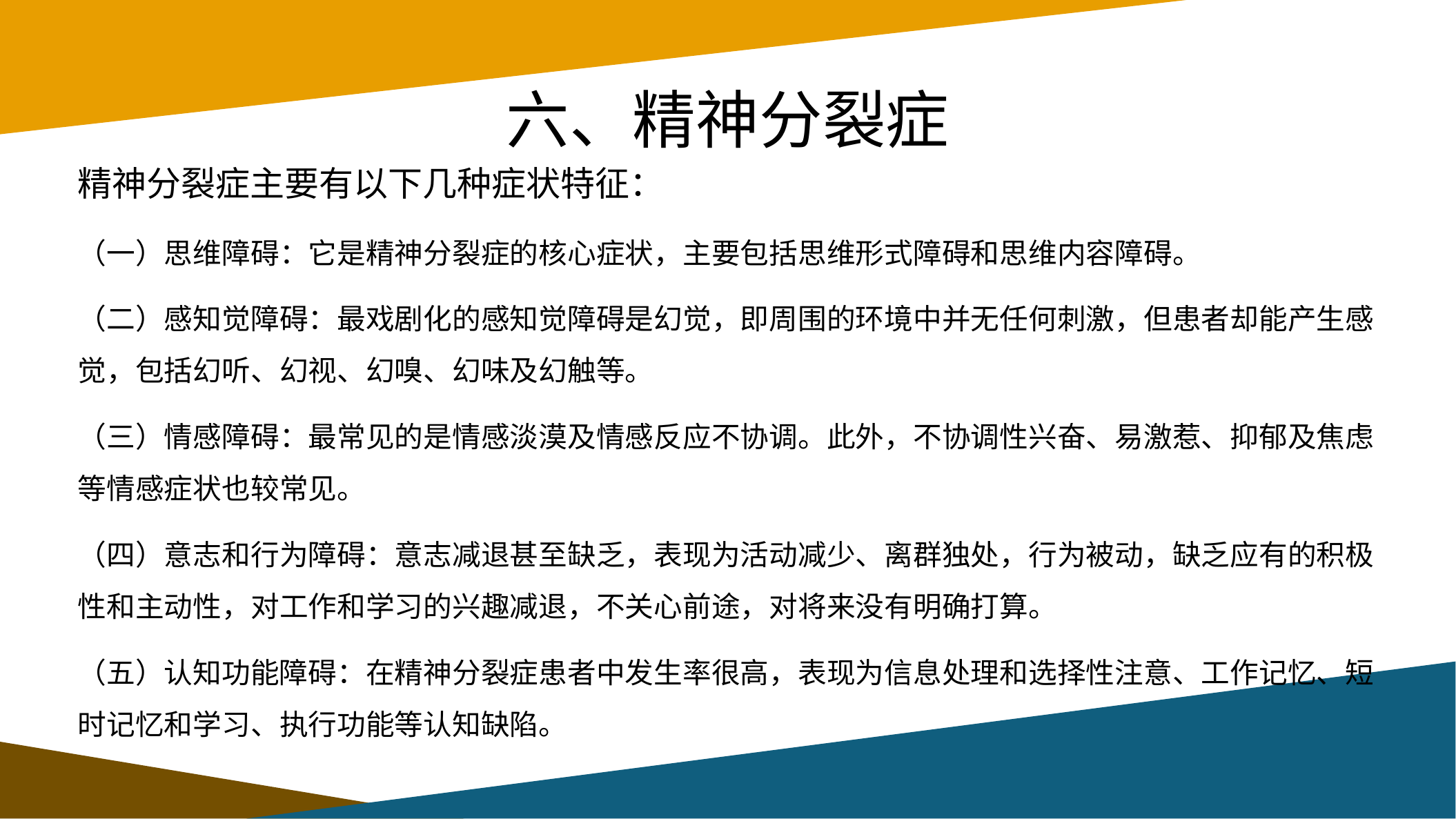

# 六、精神分裂症
精神分裂症主要有以下几种症状特征：
（一）思维障碍：它是精神分裂症的核心症状，主要包括思维形式障碍和思维内容障碍。
（二）感知觉障碍：最戏剧化的感知觉障碍是幻觉，即周围的环境中并无任何刺激，但患者却能产生感觉，包括幻听、幻视、幻嗅、幻味及幻触等。
（三）情感障碍：最常见的是情感淡漠及情感反应不协调。此外，不协调性兴奋、易激惹、抑郁及焦虑等情感症状也较常见。
（四）意志和行为障碍：意志减退甚至缺乏，表现为活动减少、离群独处，行为被动，缺乏应有的积极性和主动性，对工作和学习的兴趣减退，不关心前途，对将来没有明确打算。
（五）认知功能障碍：在精神分裂症患者中发生率很高，表现为信息处理和选择性注意、工作记忆、短时记忆和学习、执行功能等认知缺陷。